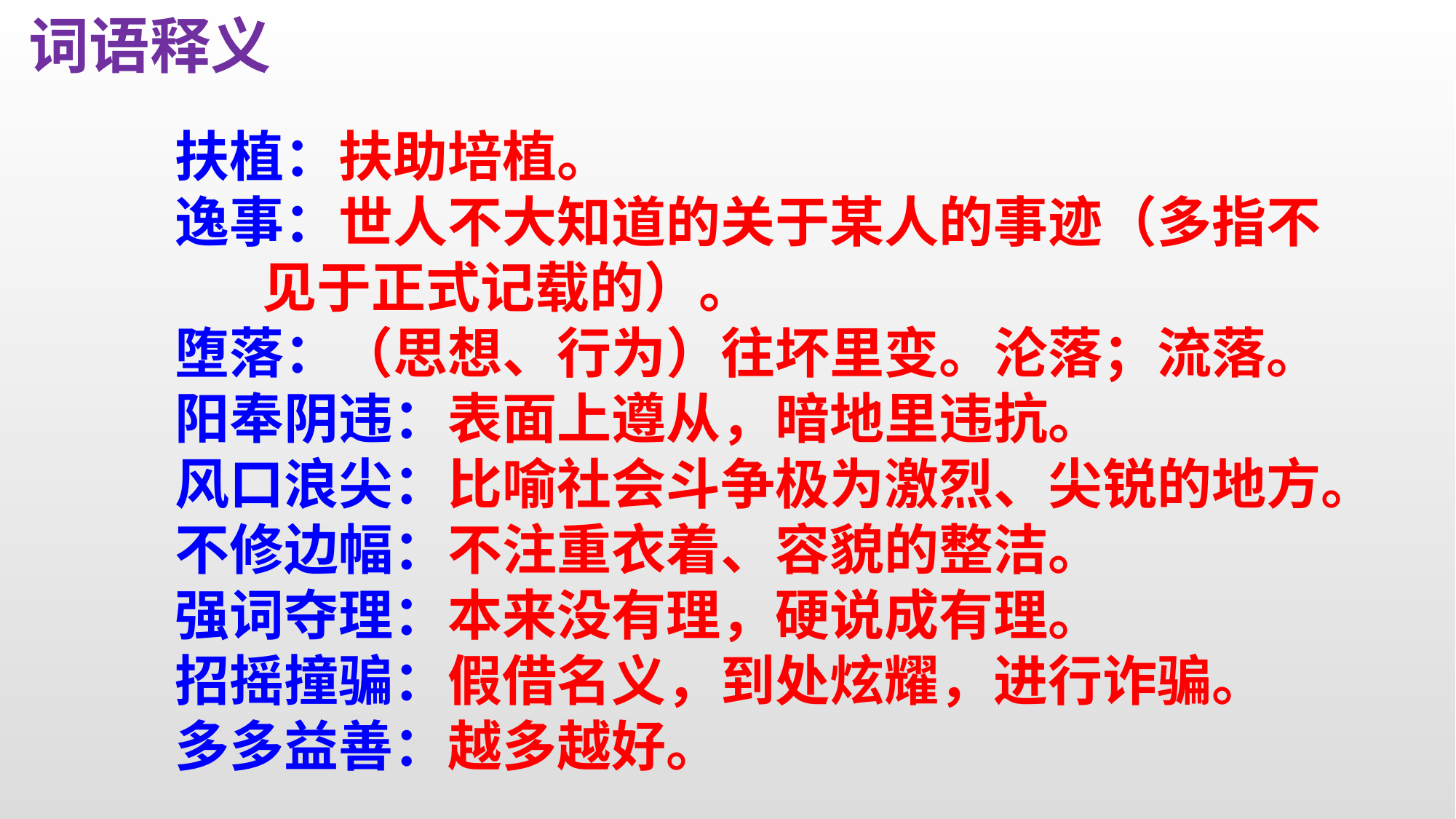

词语释义
扶植：扶助培植。
逸事：世人不大知道的关于某人的事迹（多指不
      见于正式记载的）。
堕落：（思想、行为）往坏里变。沦落；流落。
阳奉阴违：表面上遵从，暗地里违抗。
风口浪尖：比喻社会斗争极为激烈、尖锐的地方。
不修边幅：不注重衣着、容貌的整洁。
强词夺理：本来没有理，硬说成有理。
招摇撞骗：假借名义，到处炫耀，进行诈骗。
多多益善：越多越好。